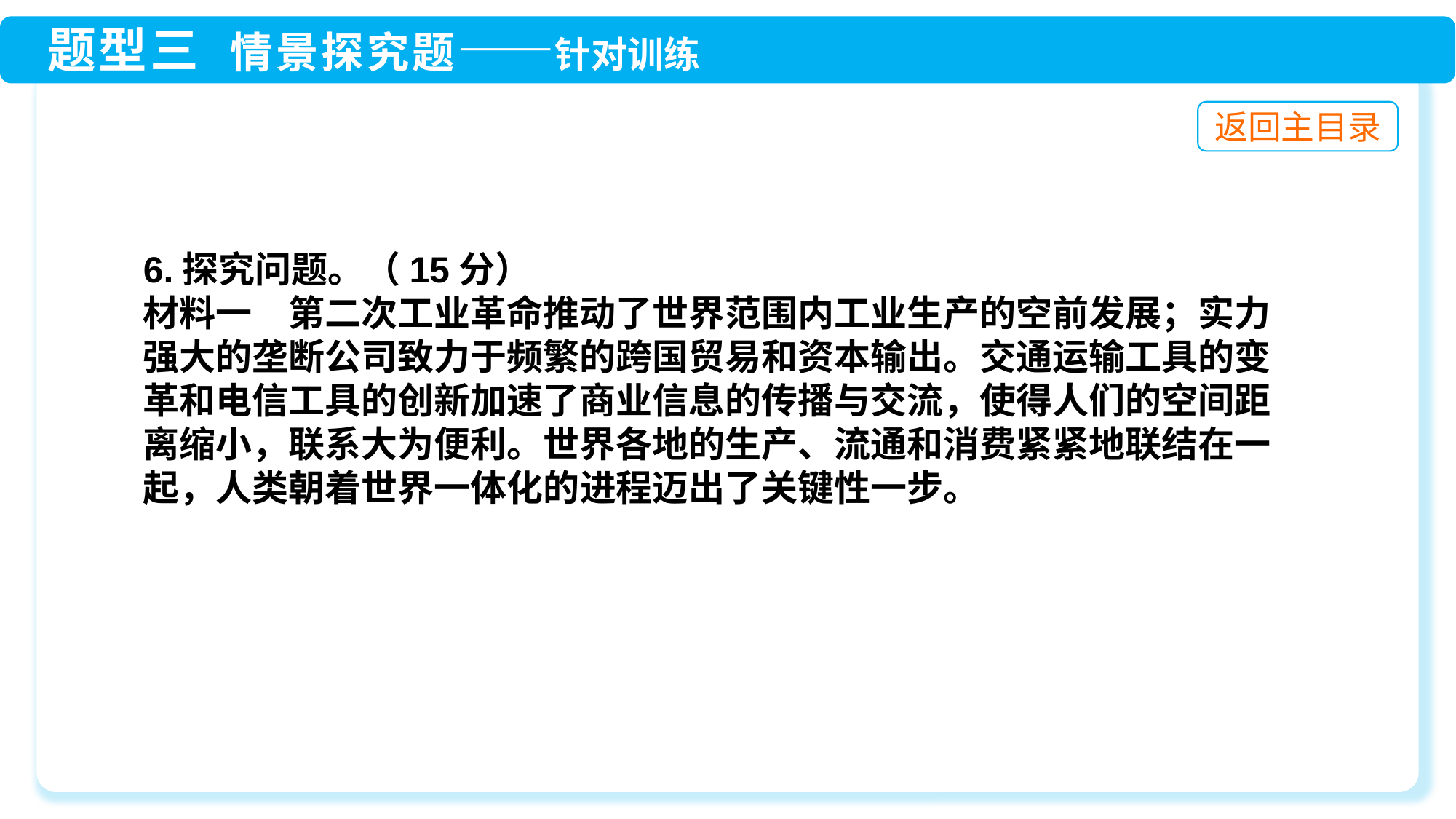

6.探究问题。（15分）
材料一　第二次工业革命推动了世界范围内工业生产的空前发展；实力强大的垄断公司致力于频繁的跨国贸易和资本输出。交通运输工具的变革和电信工具的创新加速了商业信息的传播与交流，使得人们的空间距离缩小，联系大为便利。世界各地的生产、流通和消费紧紧地联结在一起，人类朝着世界一体化的进程迈出了关键性一步。